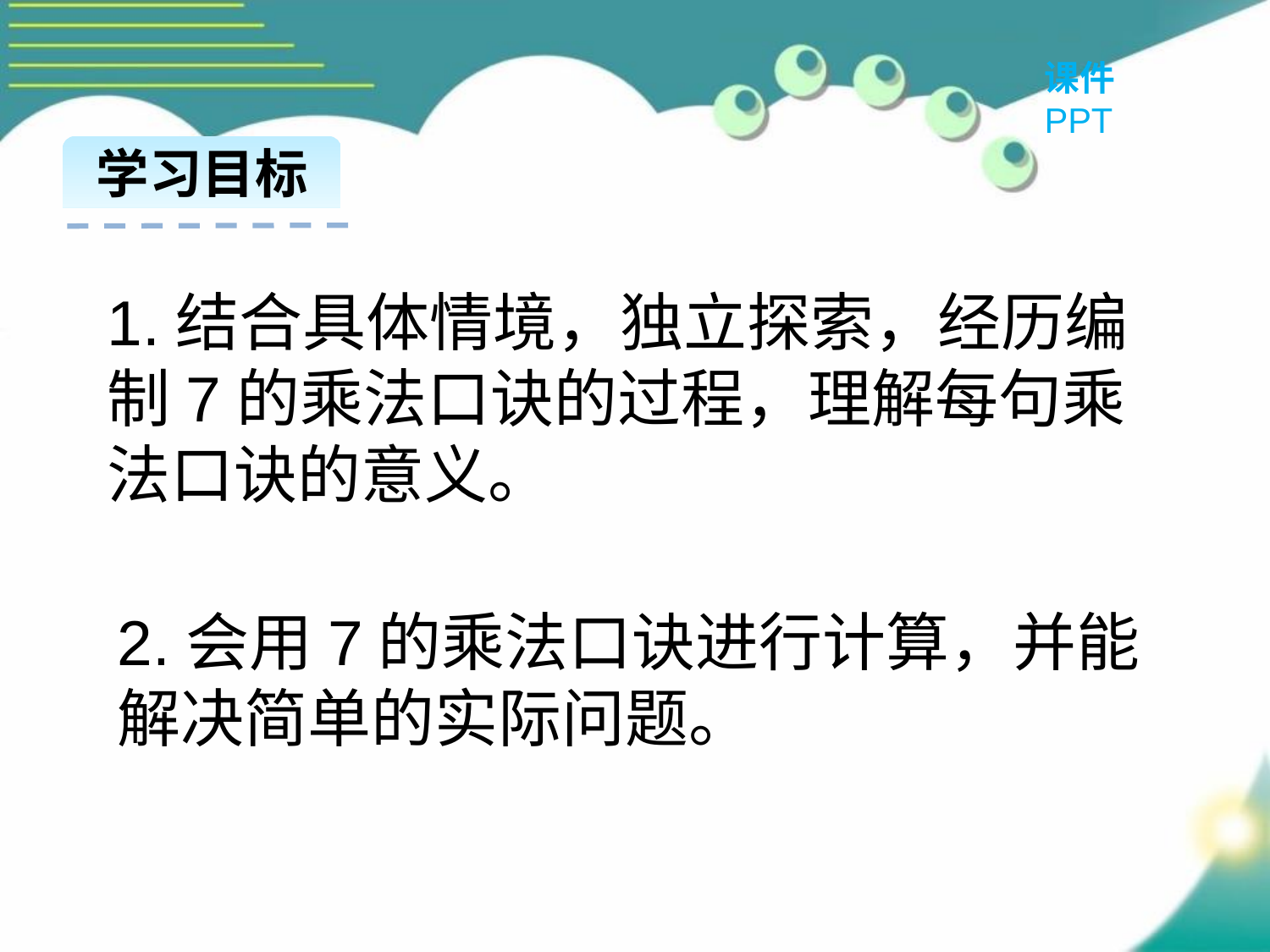

课件PPT
学习目标

1.结合具体情境，独立探索，经历编制7的乘法口诀的过程，理解每句乘法口诀的意义。
2.会用7的乘法口诀进行计算，并能解决简单的实际问题。